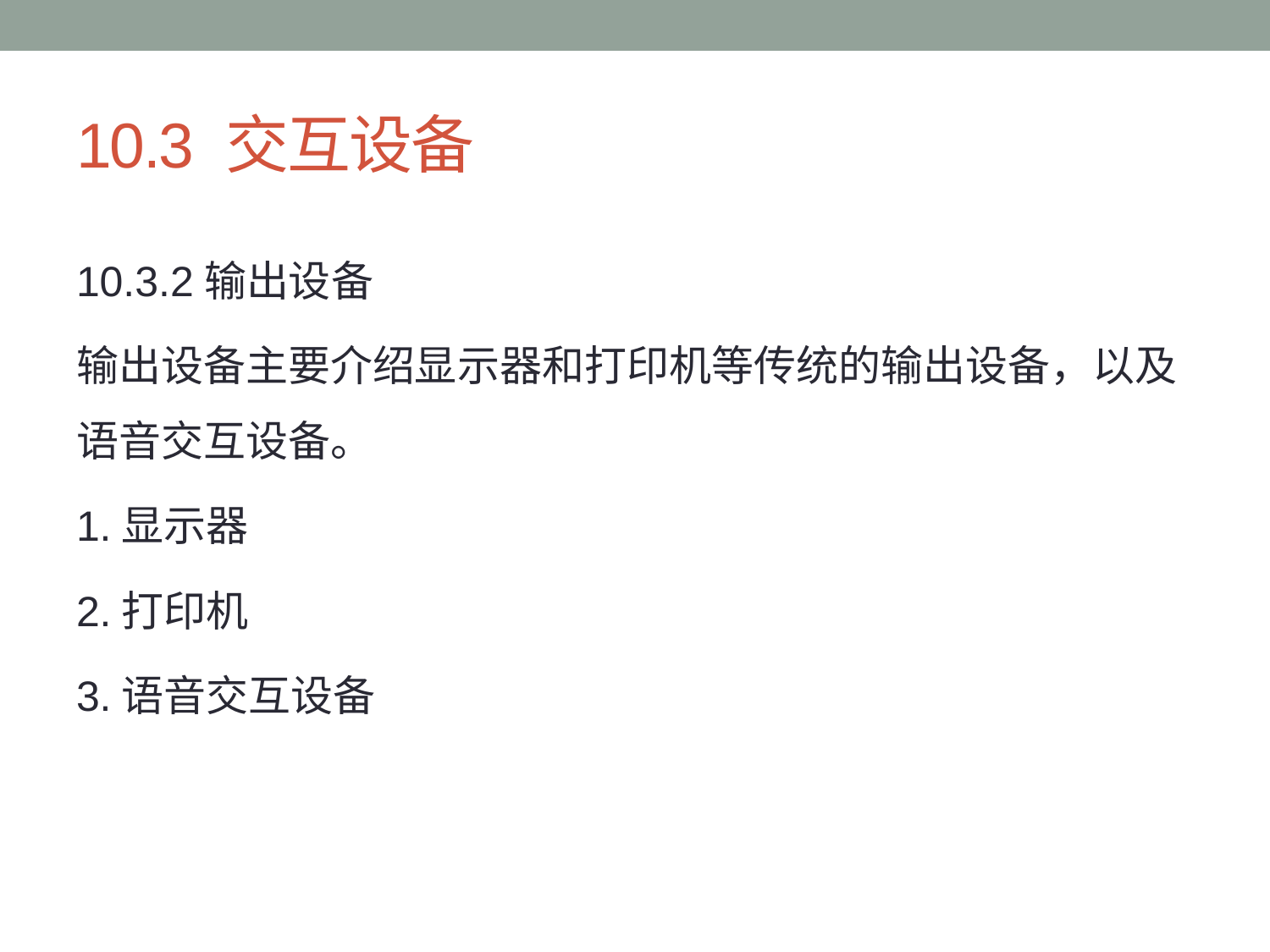

# 10.3 交互设备
10.3.2输出设备
输出设备主要介绍显示器和打印机等传统的输出设备，以及语音交互设备。
1.显示器
2.打印机
3.语音交互设备